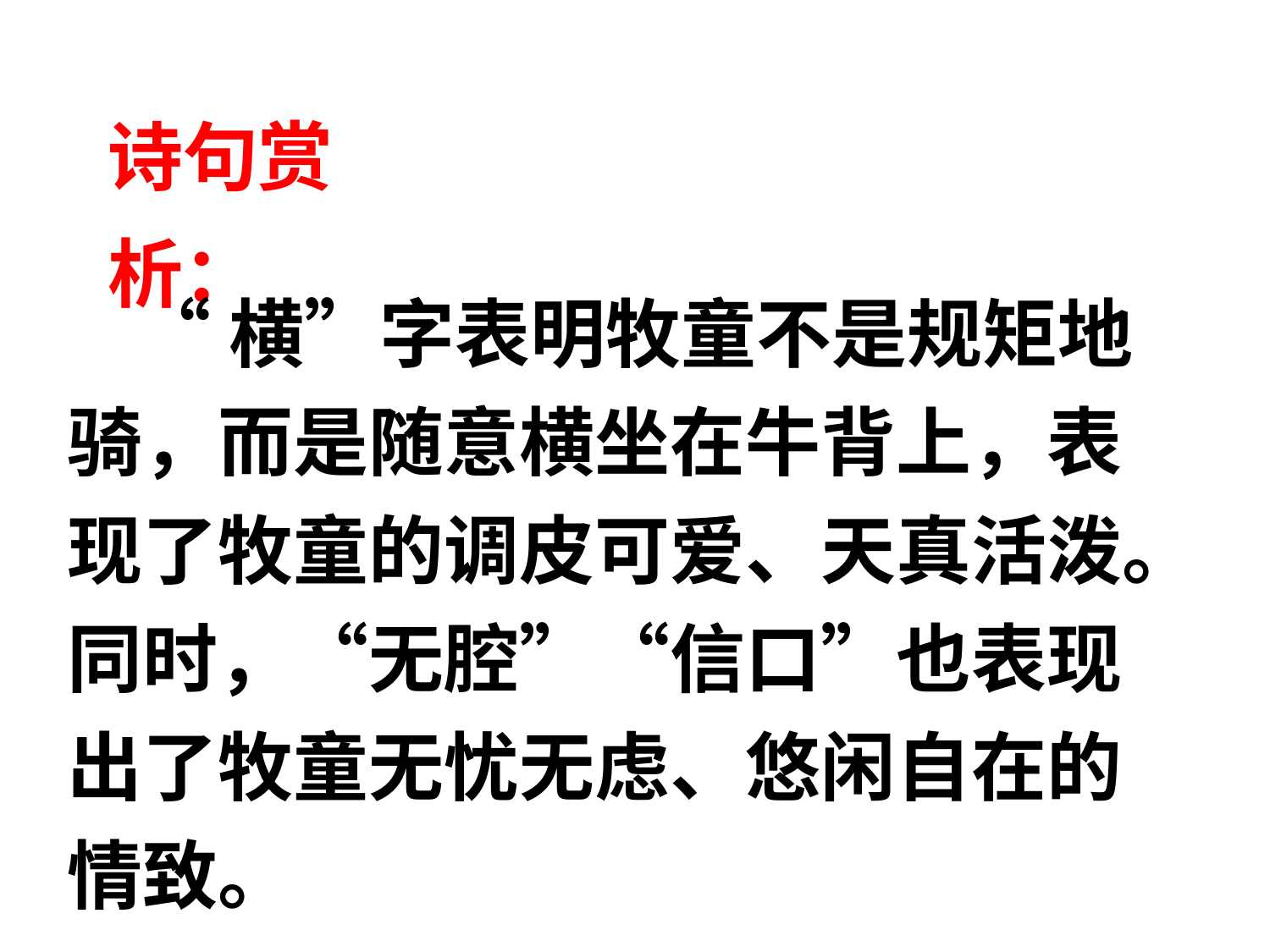

诗句赏析：
    “横”字表明牧童不是规矩地骑，而是随意横坐在牛背上，表现了牧童的调皮可爱、天真活泼。同时，“无腔”“信口”也表现出了牧童无忧无虑、悠闲自在的情致。